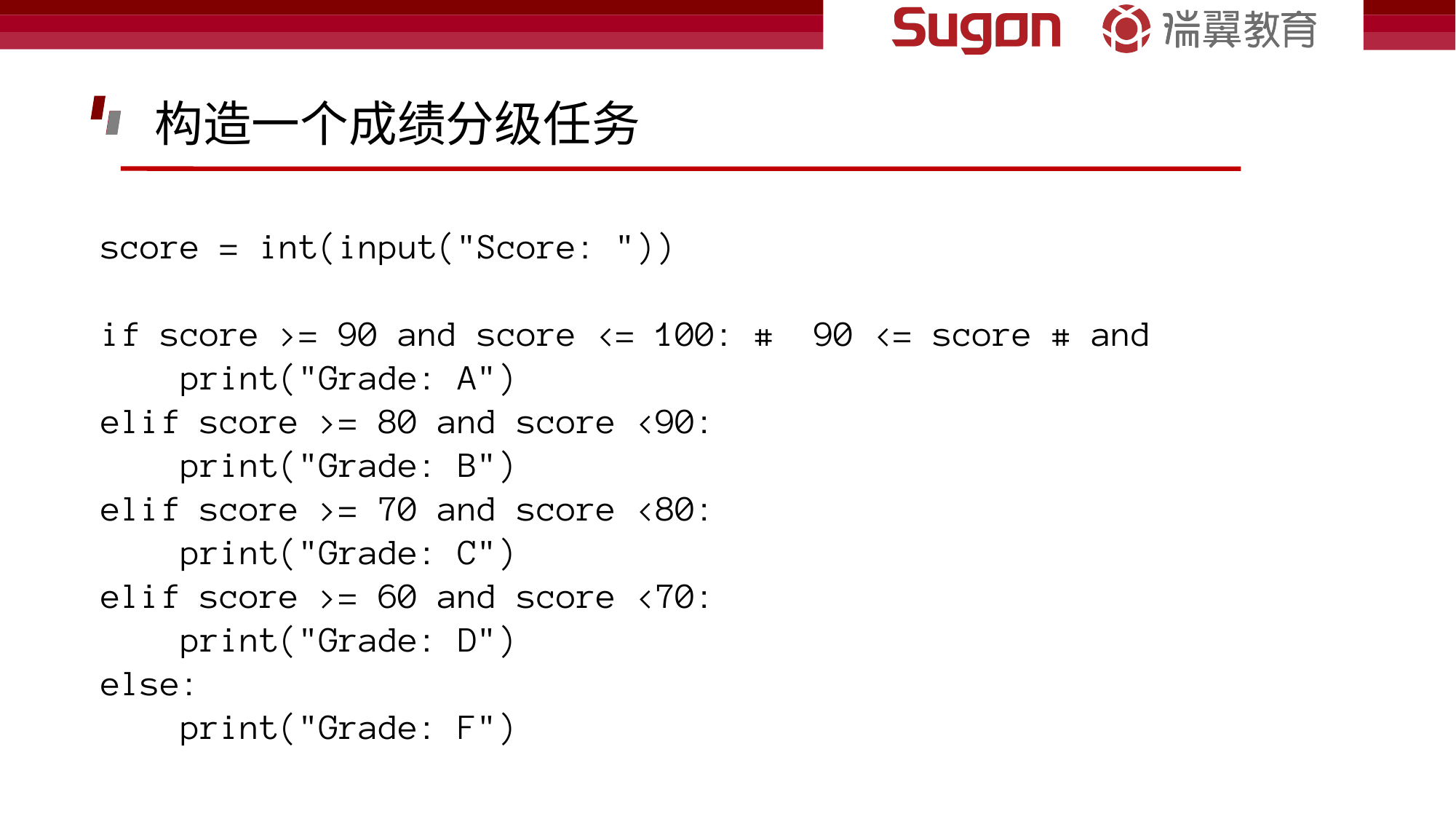

构造一个成绩分级任务

score = int(input("Score: "))
if score >= 90 and score <= 100: #  90 <= score # and
    print("Grade: A")
elif score >= 80 and score <90:
    print("Grade: B")
elif score >= 70 and score <80:
    print("Grade: C")
elif score >= 60 and score <70:
    print("Grade: D")
else:
    print("Grade: F")